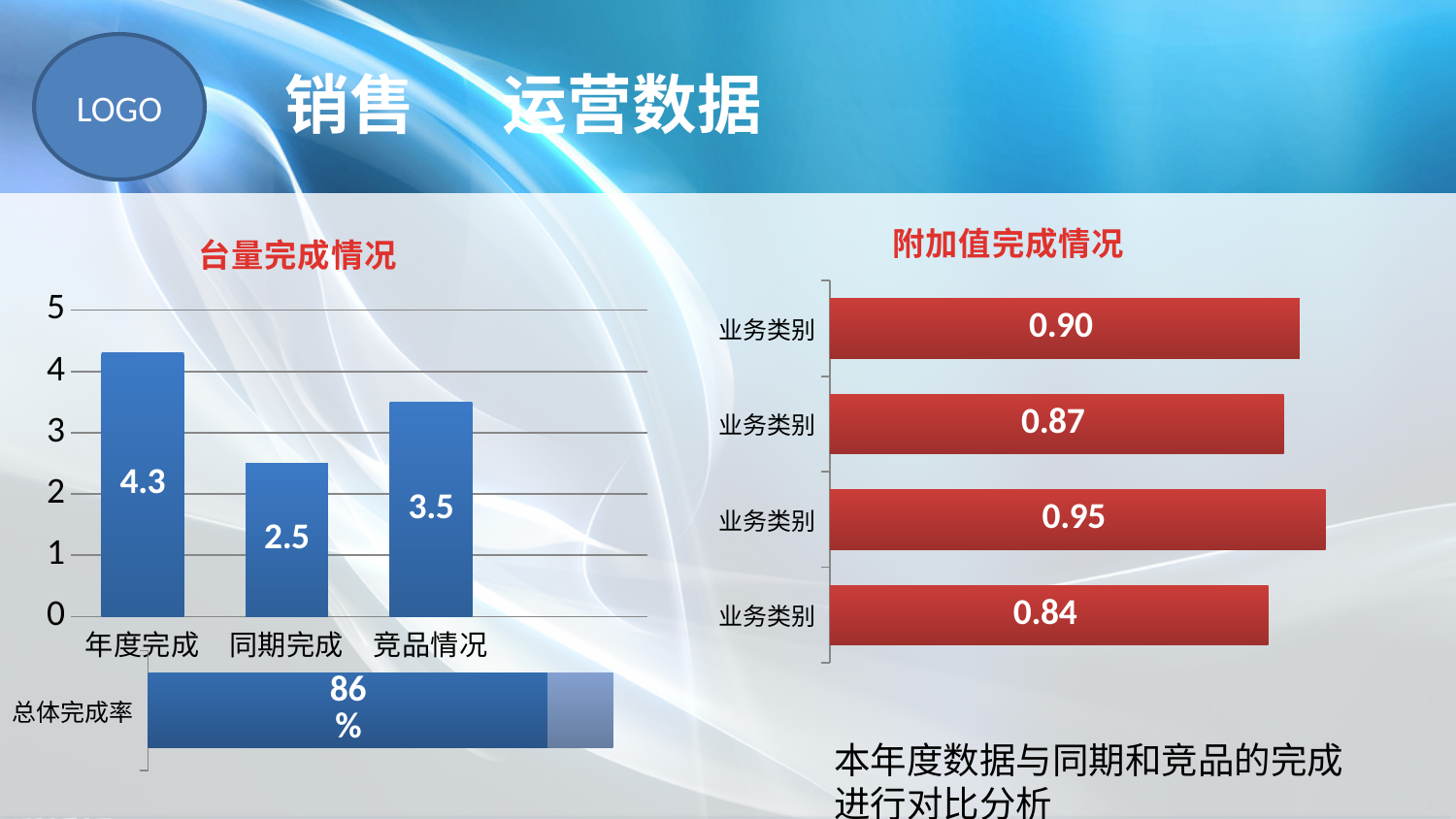

销售      运营数据
附加值完成情况
台量完成情况

### Chart

| Category | 列2 |
|---|---|
| 业务类别 | 0.8400000000000006 |
| 业务类别 | 0.9500000000000006 |
| 业务类别 | 0.8700000000000007 |
| 业务类别 | 0.9 |

### Chart

| Category | 台量完成情况 |
|---|---|
| 年度完成 | 4.3 |
| 同期完成 | 2.5 |
| 竞品情况 | 3.5 |

### Chart

| Category | 完成 | 列2 |
|---|---|---|
| 总体完成率 | 0.8600000000000007 | 0.14 |
本年度数据与同期和竞品的完成进行对比分析